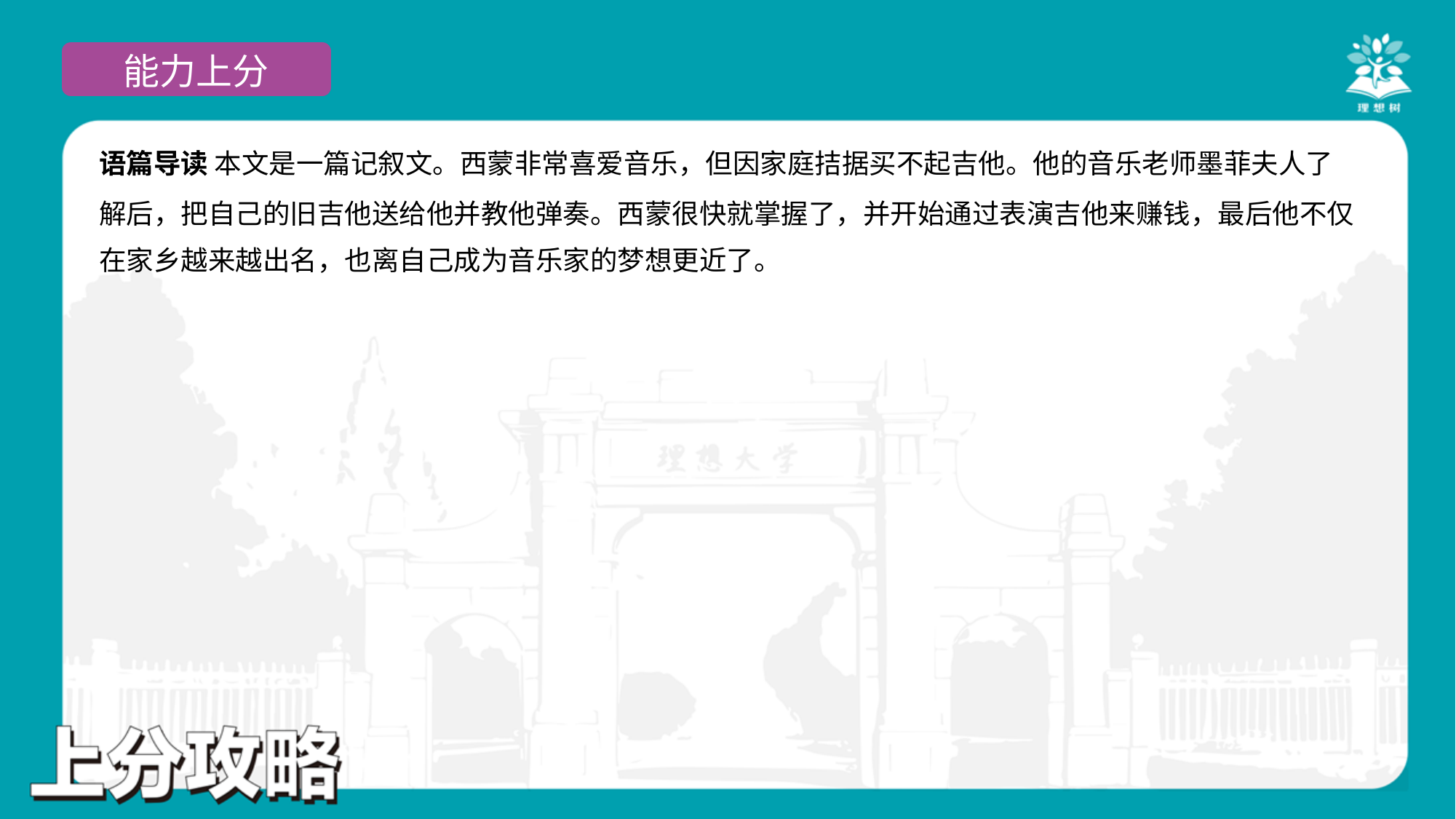

语篇导读 本文是一篇记叙文。西蒙非常喜爱音乐，但因家庭拮据买不起吉他。他的音乐老师墨菲夫人了
解后，把自己的旧吉他送给他并教他弹奏。西蒙很快就掌握了，并开始通过表演吉他来赚钱，最后他不仅
在家乡越来越出名，也离自己成为音乐家的梦想更近了。